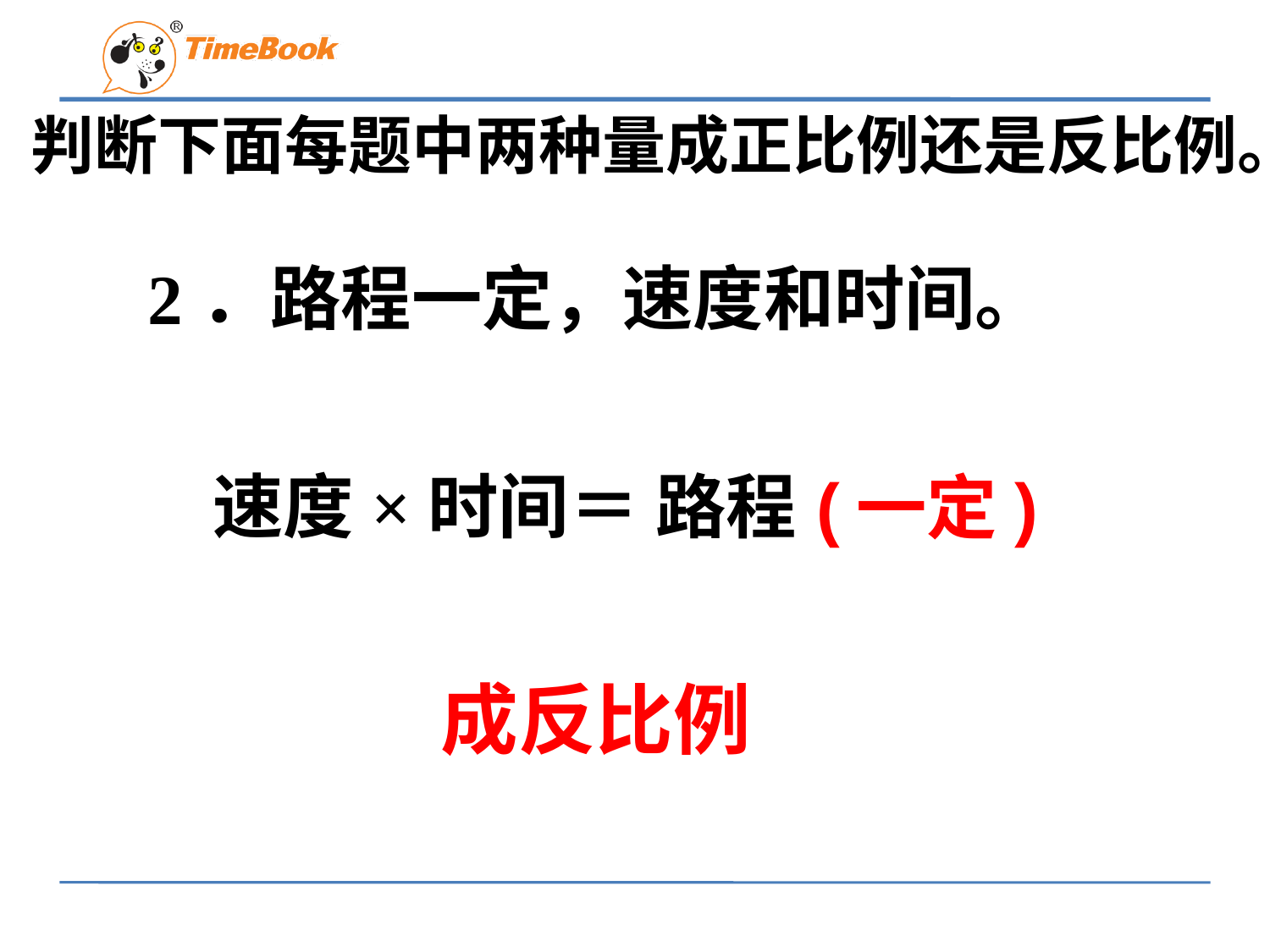

判断下面每题中两种量成正比例还是反比例。
2．路程一定，速度和时间。
速度×时间＝ 路程
(一定)
成反比例